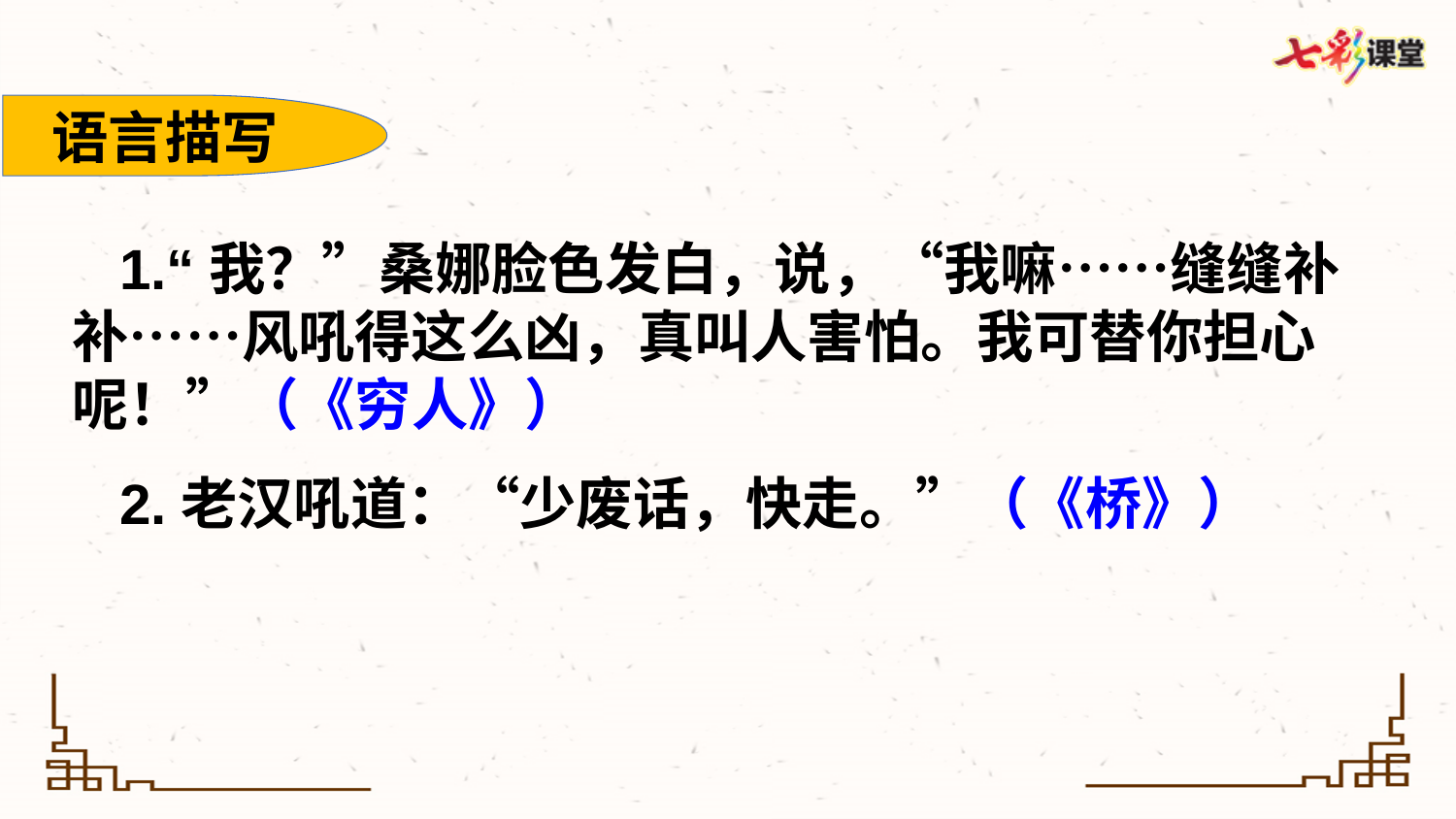

语言描写
   1.“我？”桑娜脸色发白，说，“我嘛……缝缝补补……风吼得这么凶，真叫人害怕。我可替你担心呢！”（《穷人》）
   2.老汉吼道：“少废话，快走。”（《桥》）